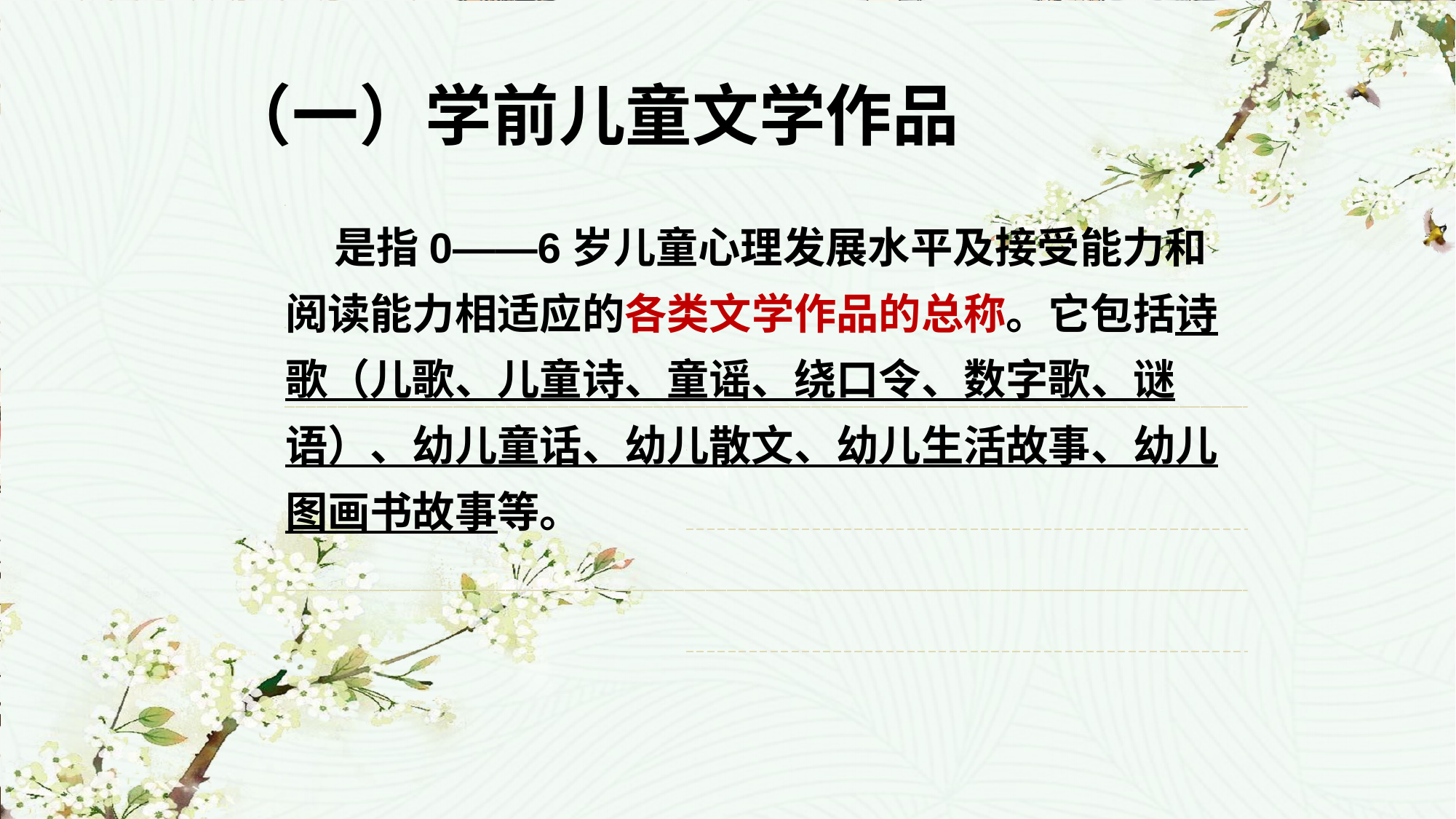

（一）学前儿童文学作品

    是指0——6岁儿童心理发展水平及接受能力和阅读能力相适应的各类文学作品的总称。它包括诗歌（儿歌、儿童诗、童谣、绕口令、数字歌、谜语）、幼儿童话、幼儿散文、幼儿生活故事、幼儿图画书故事等。